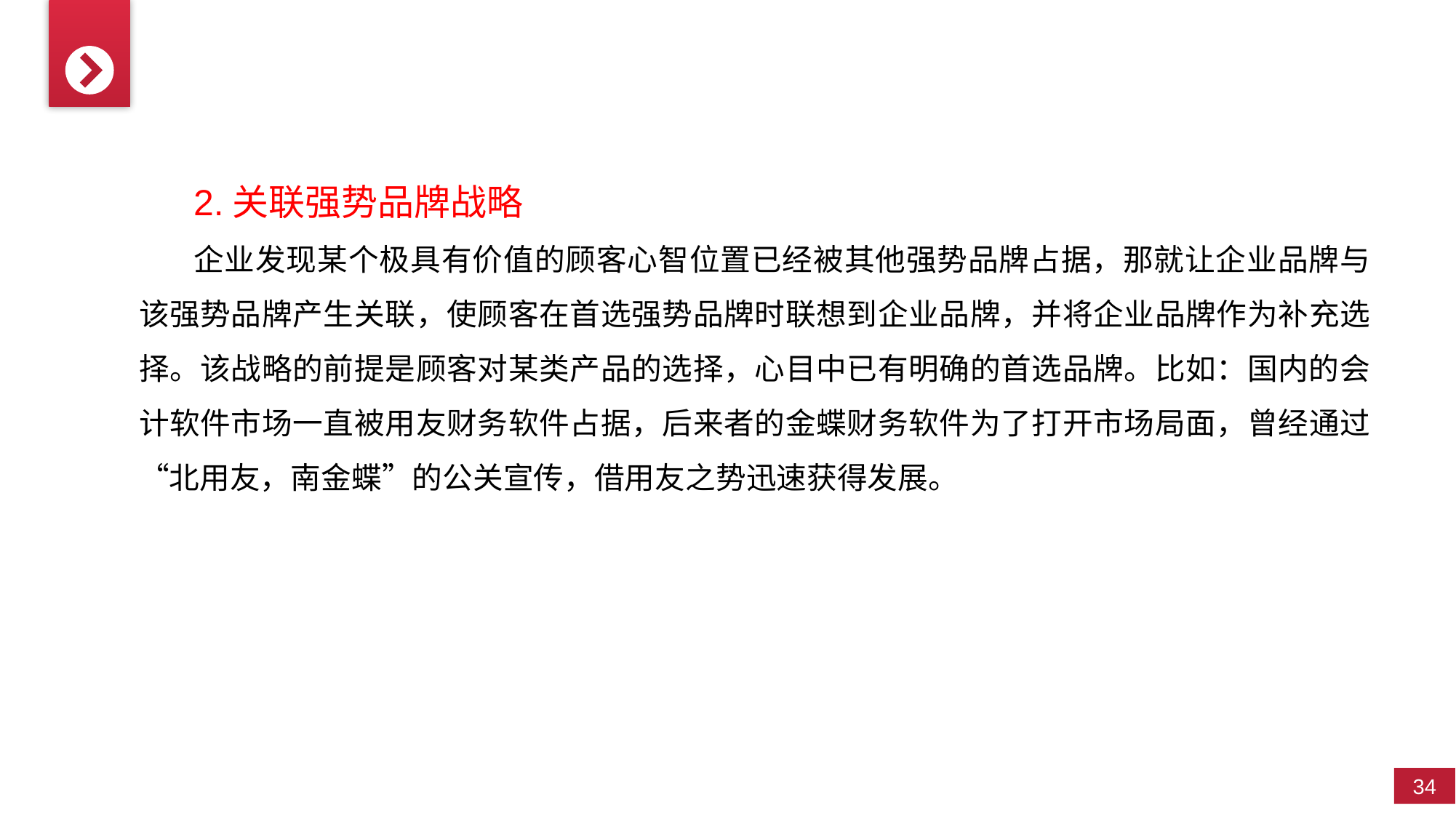

2.关联强势品牌战略
企业发现某个极具有价值的顾客心智位置已经被其他强势品牌占据，那就让企业品牌与该强势品牌产生关联，使顾客在首选强势品牌时联想到企业品牌，并将企业品牌作为补充选择。该战略的前提是顾客对某类产品的选择，心目中已有明确的首选品牌。比如：国内的会计软件市场一直被用友财务软件占据，后来者的金蝶财务软件为了打开市场局面，曾经通过“北用友，南金蝶”的公关宣传，借用友之势迅速获得发展。